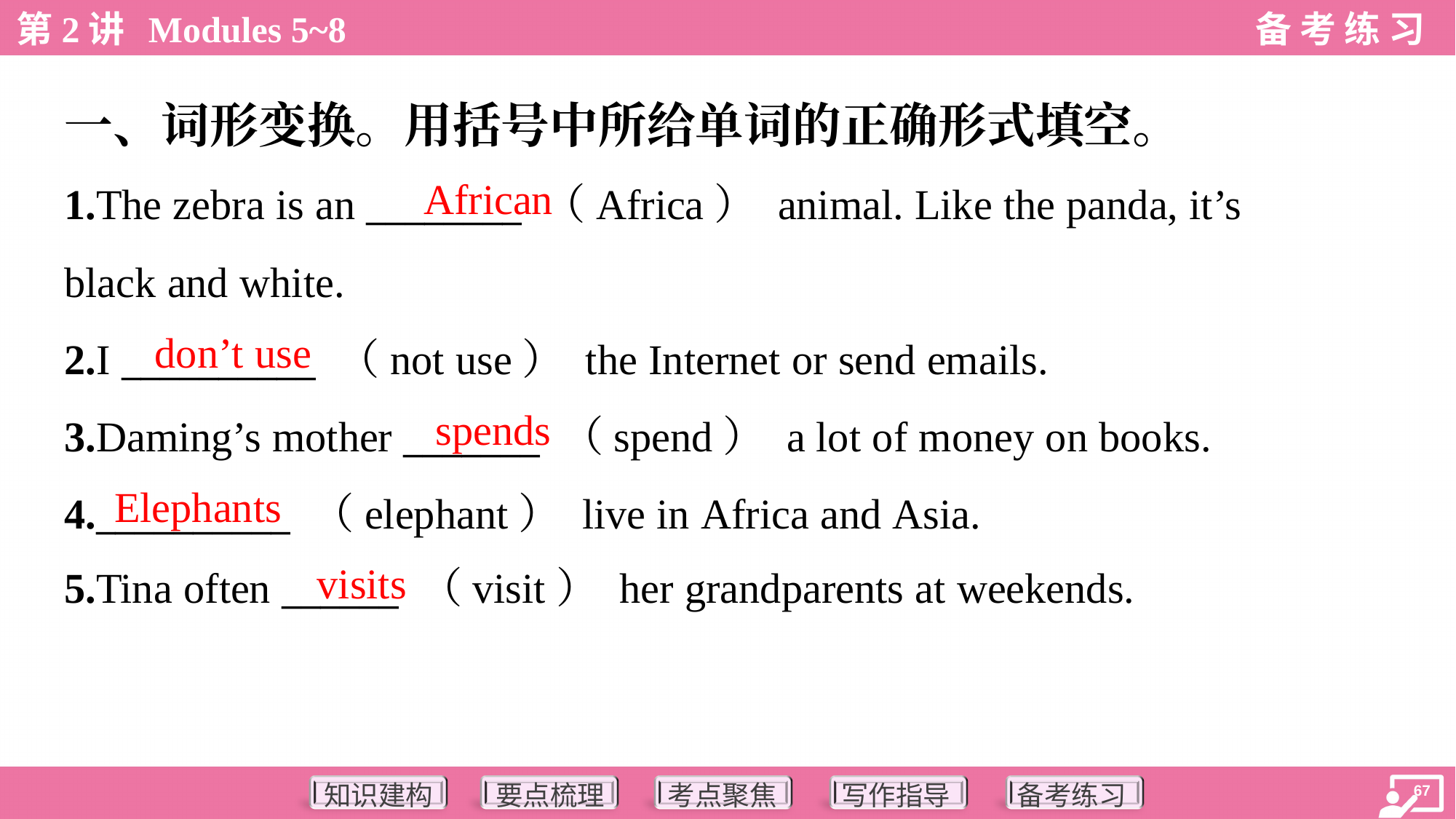

一、词形变换。用括号中所给单词的正确形式填空。
African
1.The zebra is an ________ （Africa） animal. Like the panda, it’s
black and white.
2.I __________ （not use） the Internet or send emails.
3.Daming’s mother _______ （spend） a lot of money on books.
4.__________ （elephant） live in Africa and Asia.
5.Tina often ______ （visit） her grandparents at weekends.
don’t use
spends
Elephants
visits